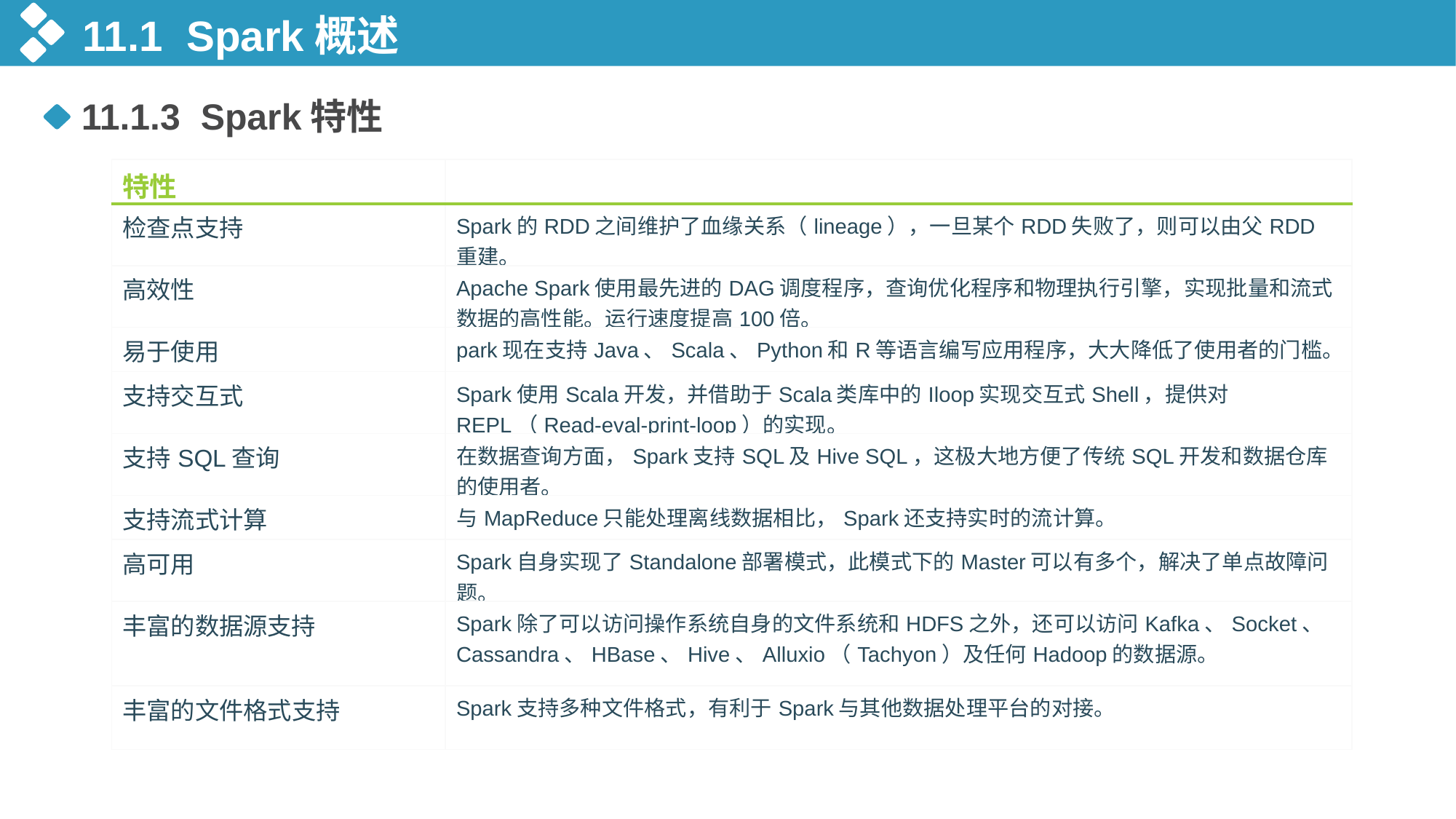

11.1  Spark概述
11.1.3  Spark特性

| 特性 |  |
| --- | --- |
| 检查点支持 | Spark的RDD之间维护了血缘关系（lineage），一旦某个RDD失败了，则可以由父RDD重建。 |
| 高效性 | Apache Spark使用最先进的DAG调度程序，查询优化程序和物理执行引擎，实现批量和流式数据的高性能。运行速度提高100倍。 |
| 易于使用 | park现在支持Java、Scala、Python和R等语言编写应用程序，大大降低了使用者的门槛。 |
| 支持交互式 | Spark使用Scala开发，并借助于Scala类库中的Iloop实现交互式Shell，提供对REPL（Read-eval-print-loop）的实现。 |
| 支持SQL查询 | 在数据查询方面，Spark支持SQL及Hive SQL，这极大地方便了传统SQL开发和数据仓库的使用者。 |
| 支持流式计算 | 与MapReduce只能处理离线数据相比，Spark还支持实时的流计算。 |
| 高可用 | Spark自身实现了Standalone部署模式，此模式下的Master可以有多个，解决了单点故障问题。 |
| 丰富的数据源支持 | Spark除了可以访问操作系统自身的文件系统和HDFS之外，还可以访问Kafka、Socket、Cassandra、HBase、Hive、Alluxio（Tachyon）及任何Hadoop的数据源。 |
| 丰富的文件格式支持 | Spark支持多种文件格式，有利于Spark与其他数据处理平台的对接。 |